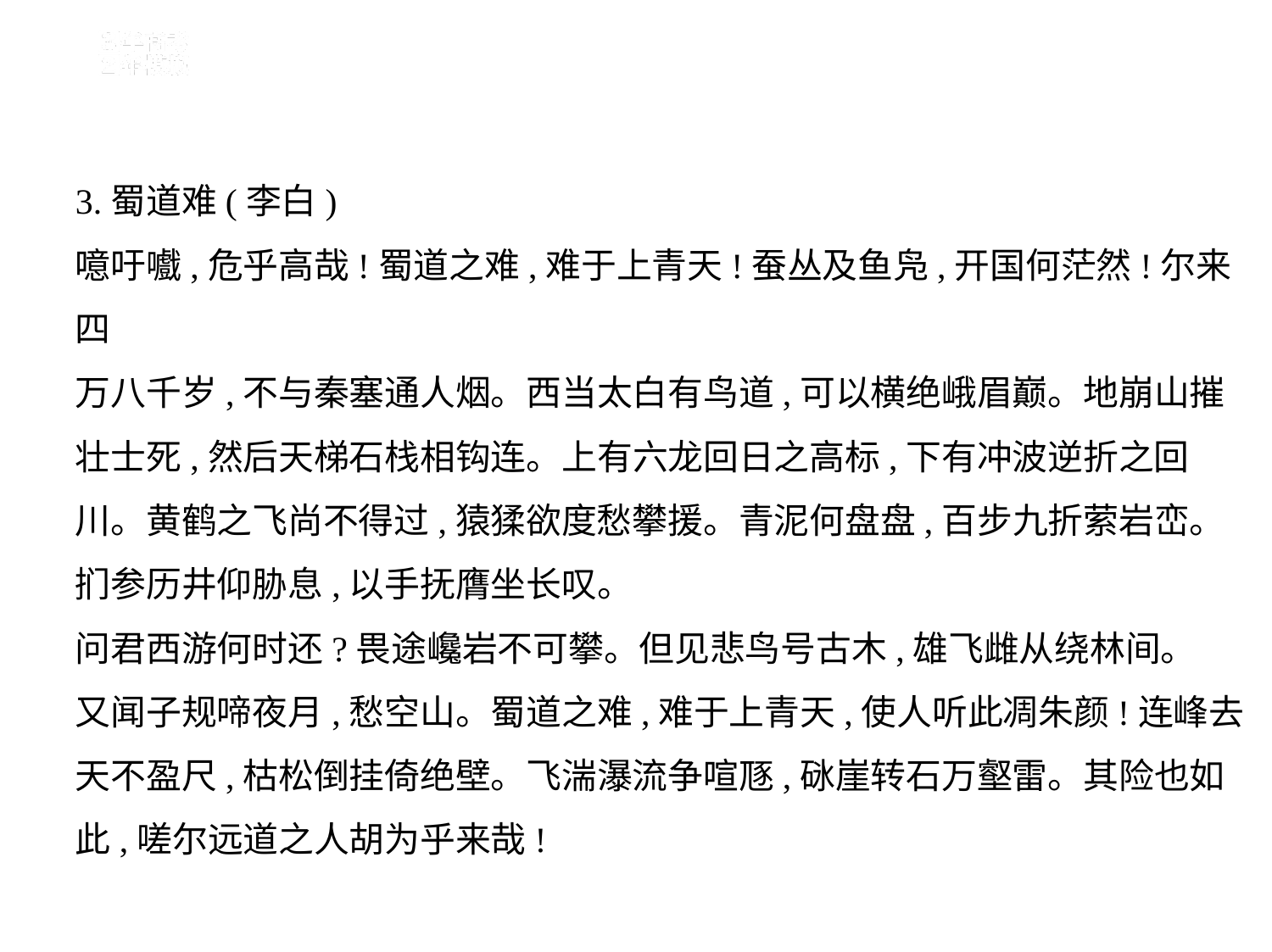

3.蜀道难(李白)
噫吁嚱,危乎高哉!蜀道之难,难于上青天!蚕丛及鱼凫,开国何茫然!尔来四
万八千岁,不与秦塞通人烟。西当太白有鸟道,可以横绝峨眉巅。地崩山摧
壮士死,然后天梯石栈相钩连。上有六龙回日之高标,下有冲波逆折之回
川。黄鹤之飞尚不得过,猿猱欲度愁攀援。青泥何盘盘,百步九折萦岩峦。
扪参历井仰胁息,以手抚膺坐长叹。
问君西游何时还?畏途巉岩不可攀。但见悲鸟号古木,雄飞雌从绕林间。
又闻子规啼夜月,愁空山。蜀道之难,难于上青天,使人听此凋朱颜!连峰去
天不盈尺,枯松倒挂倚绝壁。飞湍瀑流争喧豗,砯崖转石万壑雷。其险也如
此,嗟尔远道之人胡为乎来哉!